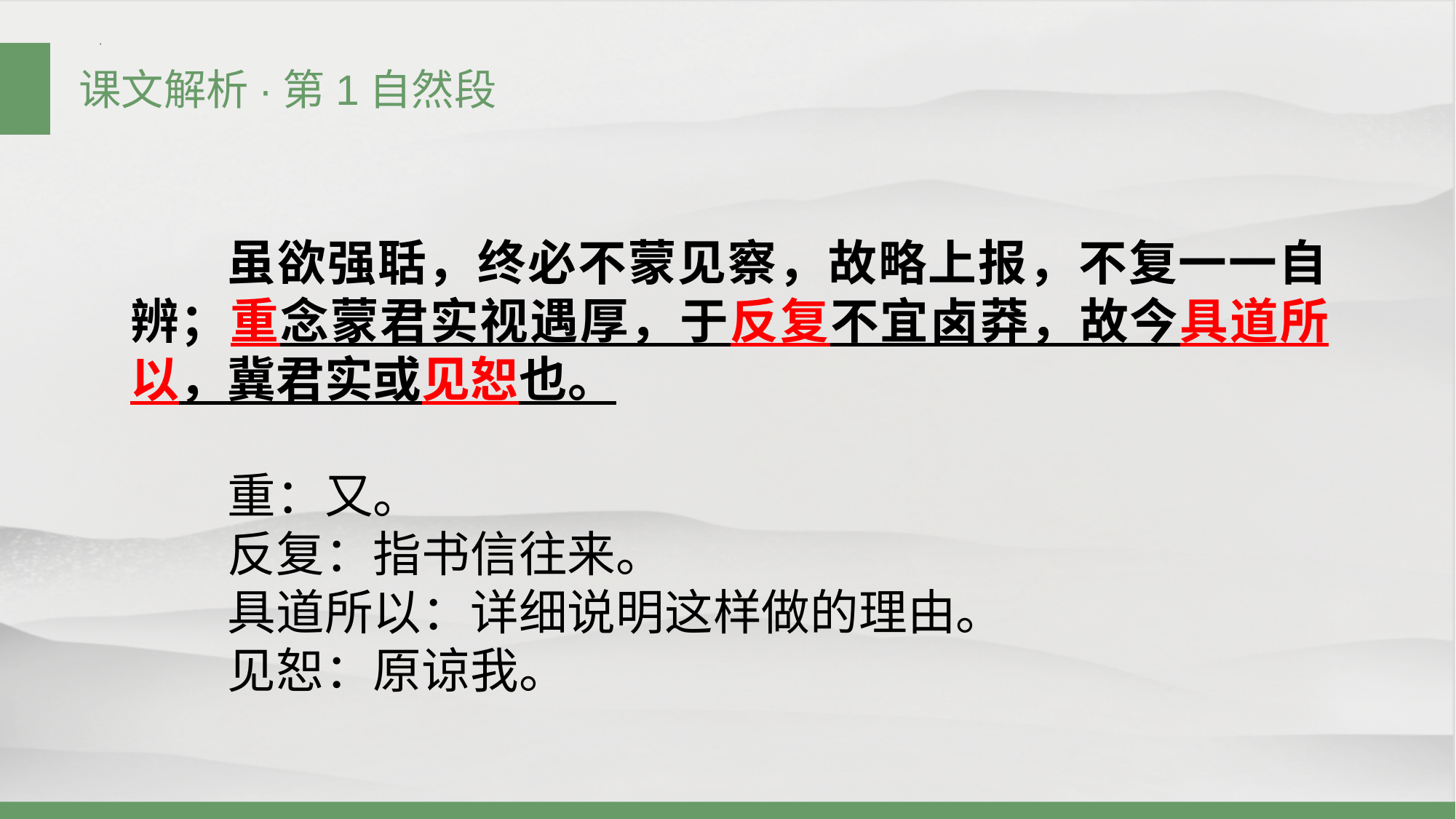

课文解析·第1自然段

虽欲强聒，终必不蒙见察，故略上报，不复一一自辨；重念蒙君实视遇厚，于反复不宜卤莽，故今具道所以，冀君实或见恕也。

重：又。
反复：指书信往来。
具道所以：详细说明这样做的理由。
见恕：原谅我。